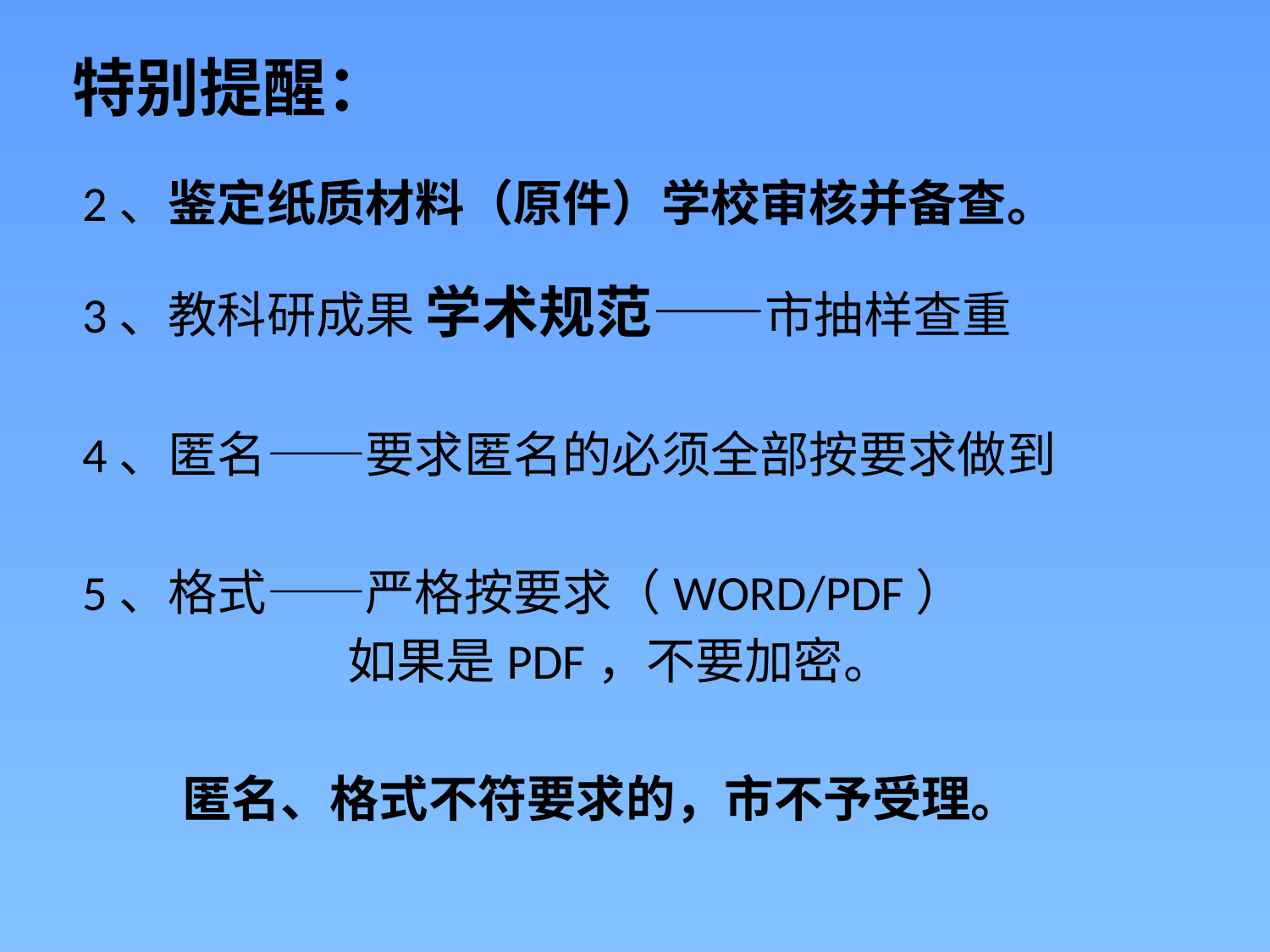

# 特别提醒：
2、鉴定纸质材料（原件）学校审核并备查。
3、教科研成果 学术规范——市抽样查重

4、匿名——要求匿名的必须全部按要求做到

5、格式——严格按要求（WORD/PDF）
                       如果是PDF，不要加密。

        匿名、格式不符要求的，市不予受理。